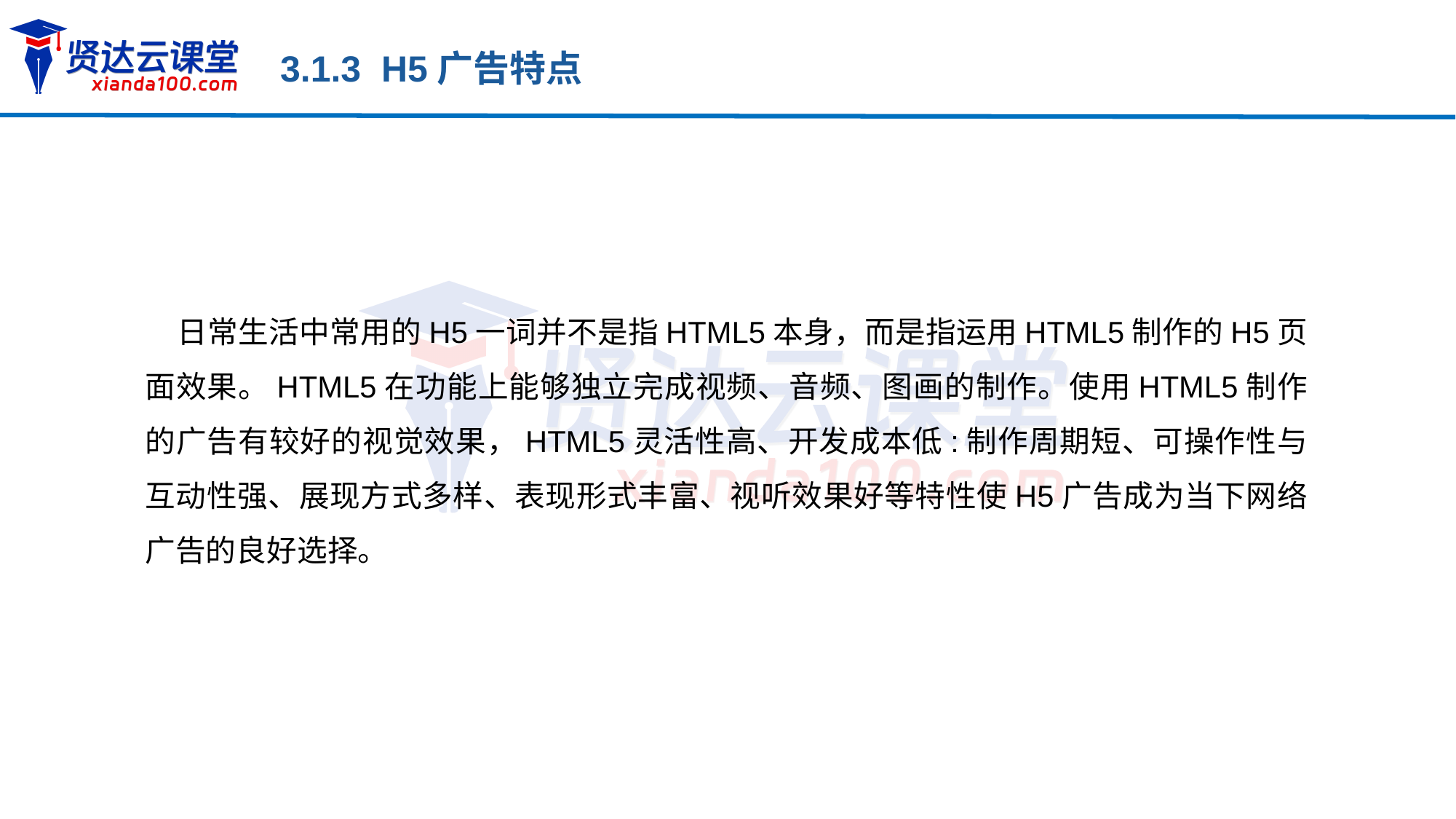

3.1.3  H5广告特点
日常生活中常用的H5一词并不是指HTML5本身，而是指运用HTML5制作的H5页面效果。HTML5在功能上能够独立完成视频、音频、图画的制作。使用HTML5制作的广告有较好的视觉效果，HTML5灵活性高、开发成本低:制作周期短、可操作性与互动性强、展现方式多样、表现形式丰富、视听效果好等特性使H5广告成为当下网络广告的良好选择。